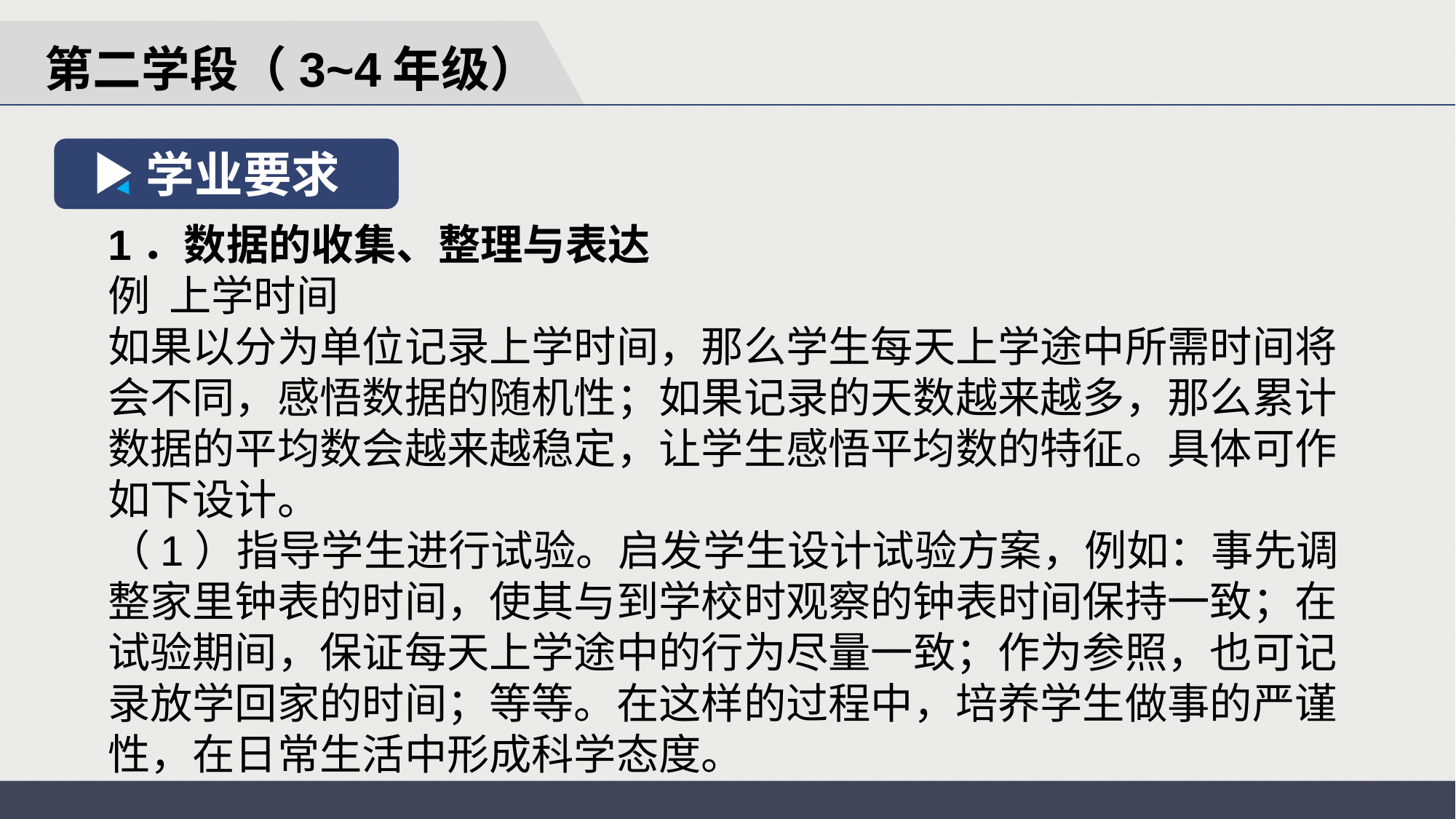

第二学段（3~4年级）
学业要求

1．数据的收集、整理与表达
例  上学时间
如果以分为单位记录上学时间，那么学生每天上学途中所需时间将会不同，感悟数据的随机性；如果记录的天数越来越多，那么累计数据的平均数会越来越稳定，让学生感悟平均数的特征。具体可作如下设计。
（1）指导学生进行试验。启发学生设计试验方案，例如：事先调整家里钟表的时间，使其与到学校时观察的钟表时间保持一致；在试验期间，保证每天上学途中的行为尽量一致；作为参照，也可记录放学回家的时间；等等。在这样的过程中，培养学生做事的严谨性，在日常生活中形成科学态度。